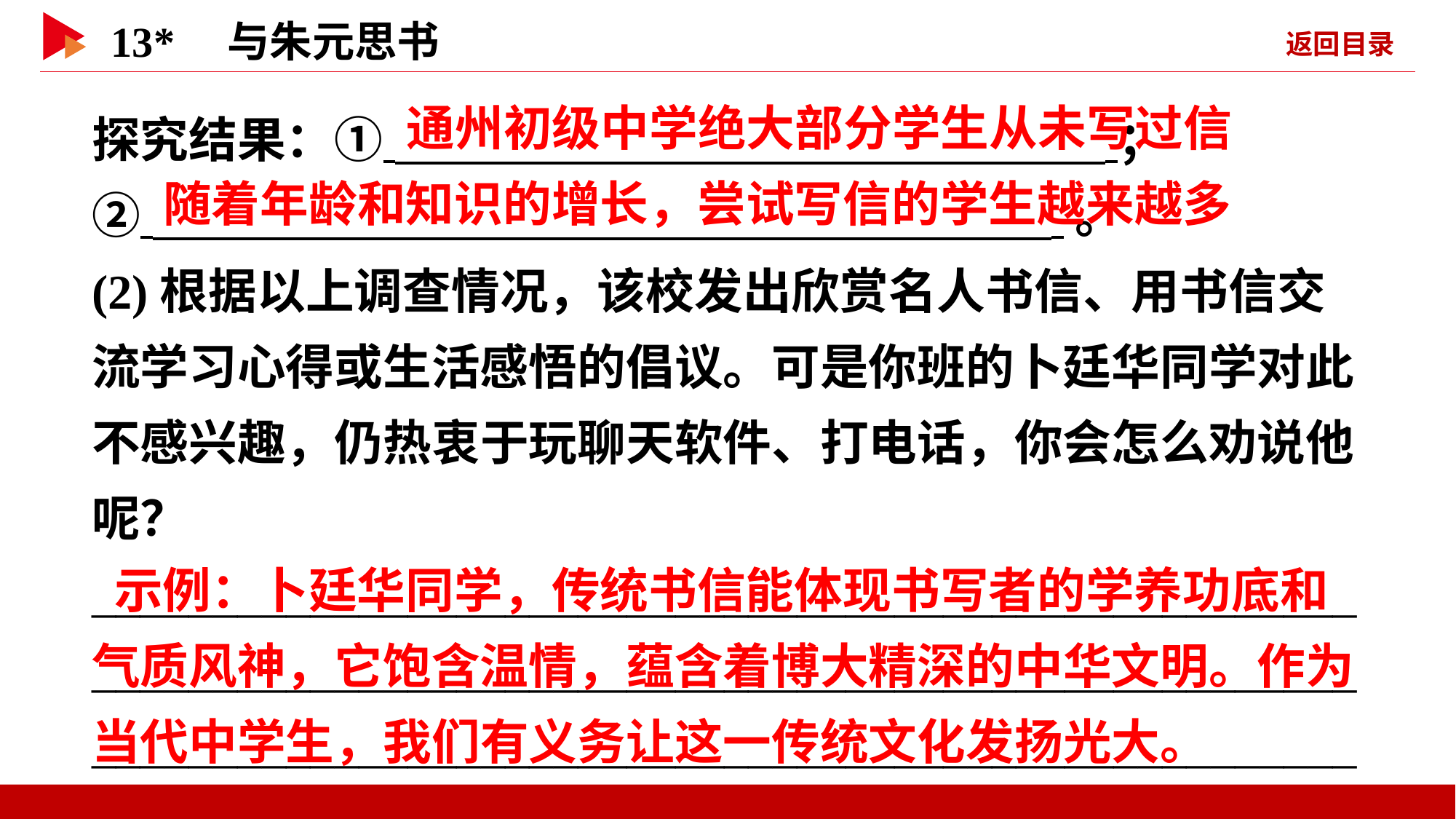

探究结果：①                                                                  ；
②                                                                                   。
(2)根据以上调查情况，该校发出欣赏名人书信、用书信交流学习心得或生活感悟的倡议。可是你班的卜廷华同学对此不感兴趣，仍热衷于玩聊天软件、打电话，你会怎么劝说他呢？
____________________________________________________________________________________________________________________________________________________________
 通州初级中学绝大部分学生从未写过信
 随着年龄和知识的增长，尝试写信的学生越来越多
 示例：卜廷华同学，传统书信能体现书写者的学养功底和气质风神，它饱含温情，蕴含着博大精深的中华文明。作为当代中学生，我们有义务让这一传统文化发扬光大。